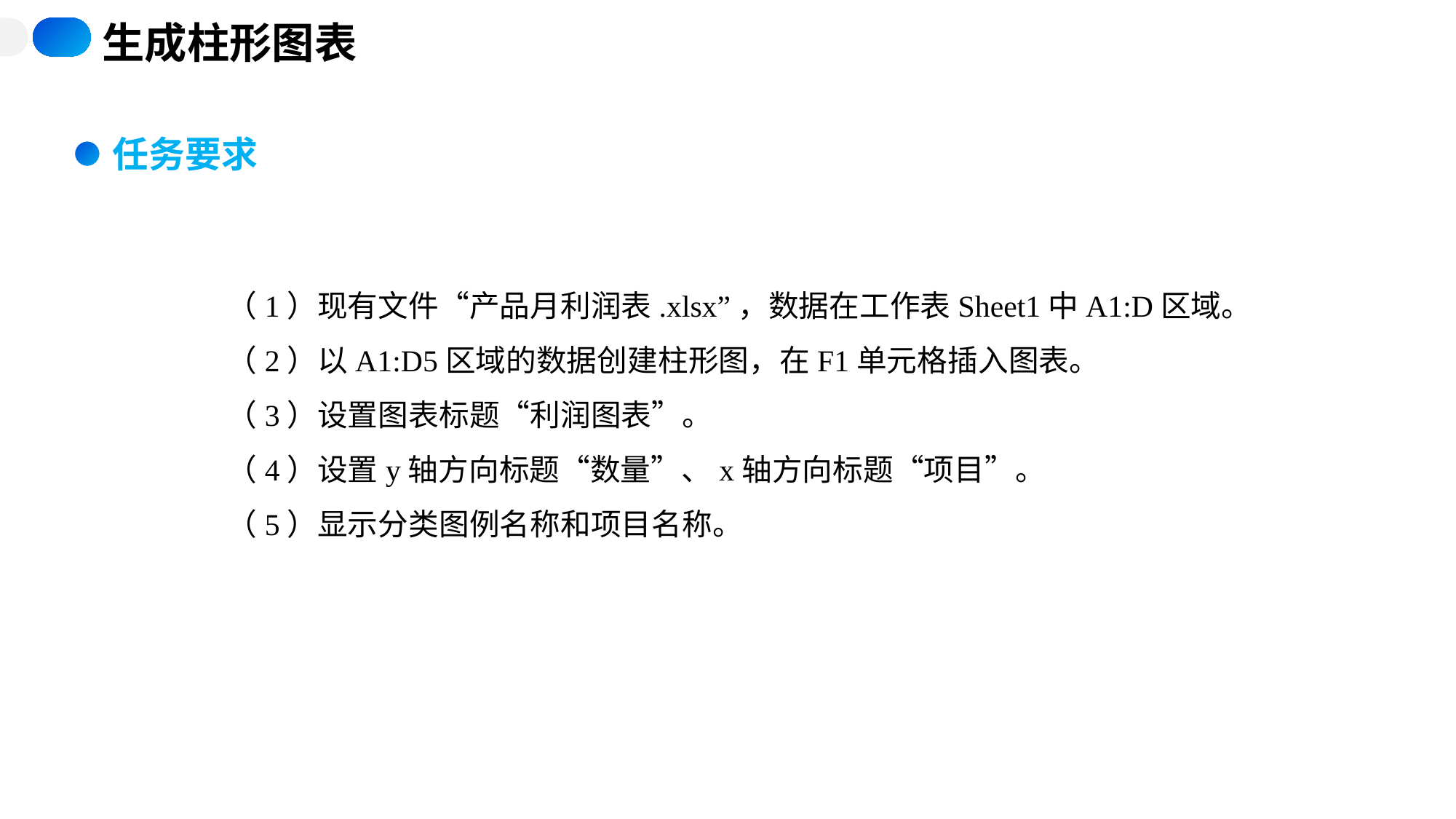

生成柱形图表
任务要求

（1）现有文件“产品月利润表.xlsx”，数据在工作表Sheet1中A1:D区域。
（2）以A1:D5区域的数据创建柱形图，在F1单元格插入图表。
（3）设置图表标题“利润图表”。
（4）设置y轴方向标题“数量”、x轴方向标题“项目”。
（5）显示分类图例名称和项目名称。